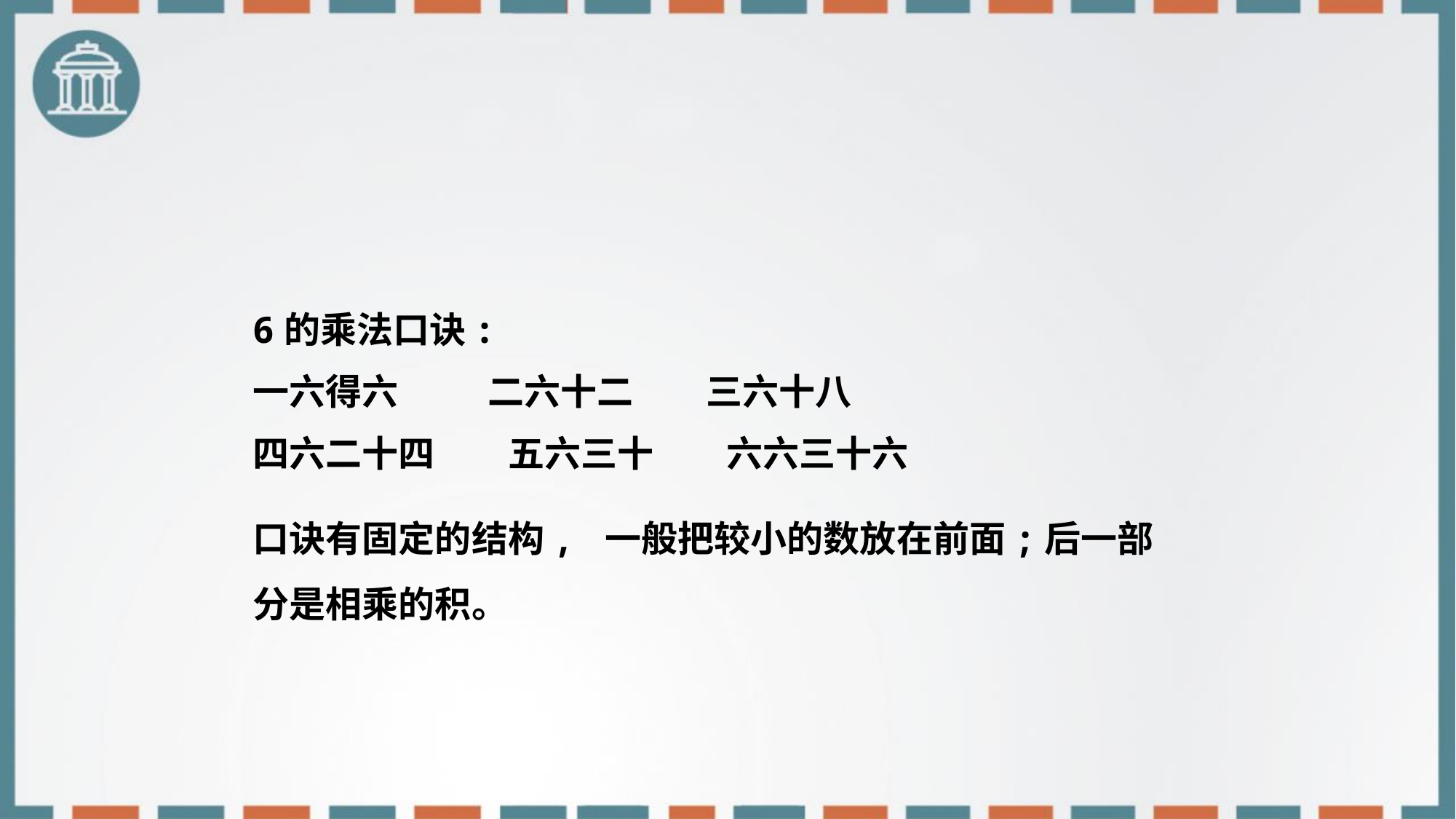

6的乘法口诀:
一六得六　　  二六十二　　三六十八
四六二十四　　五六三十　　六六三十六
口诀有固定的结构, 一般把较小的数放在前面;后一部分是相乘的积。